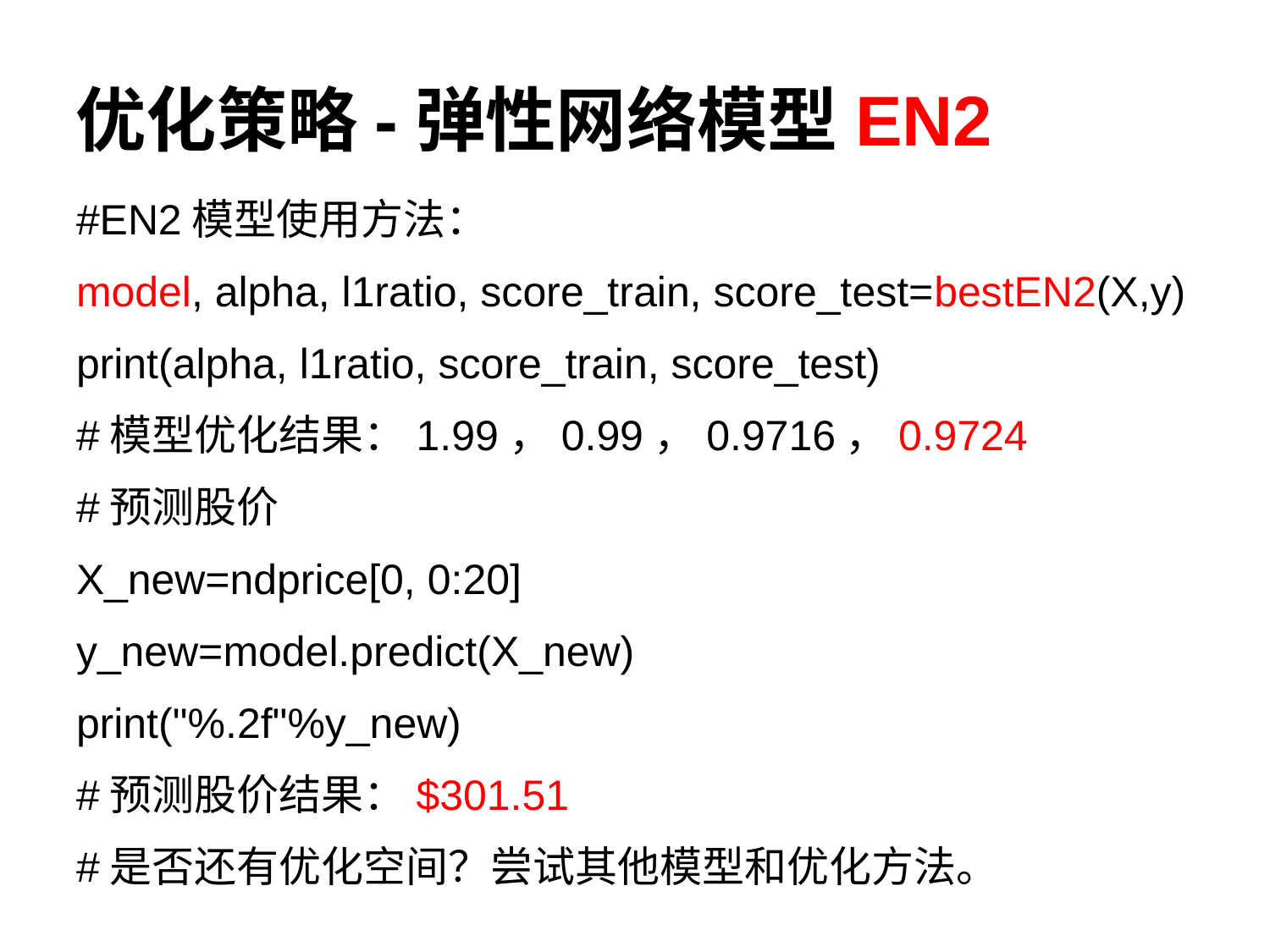

# 优化策略-弹性网络模型EN2
#EN2模型使用方法：
model, alpha, l1ratio, score_train, score_test=bestEN2(X,y)
print(alpha, l1ratio, score_train, score_test)
#模型优化结果：1.99，0.99，0.9716，0.9724
#预测股价
X_new=ndprice[0, 0:20]
y_new=model.predict(X_new)
print("%.2f"%y_new)
#预测股价结果：$301.51
#是否还有优化空间？尝试其他模型和优化方法。